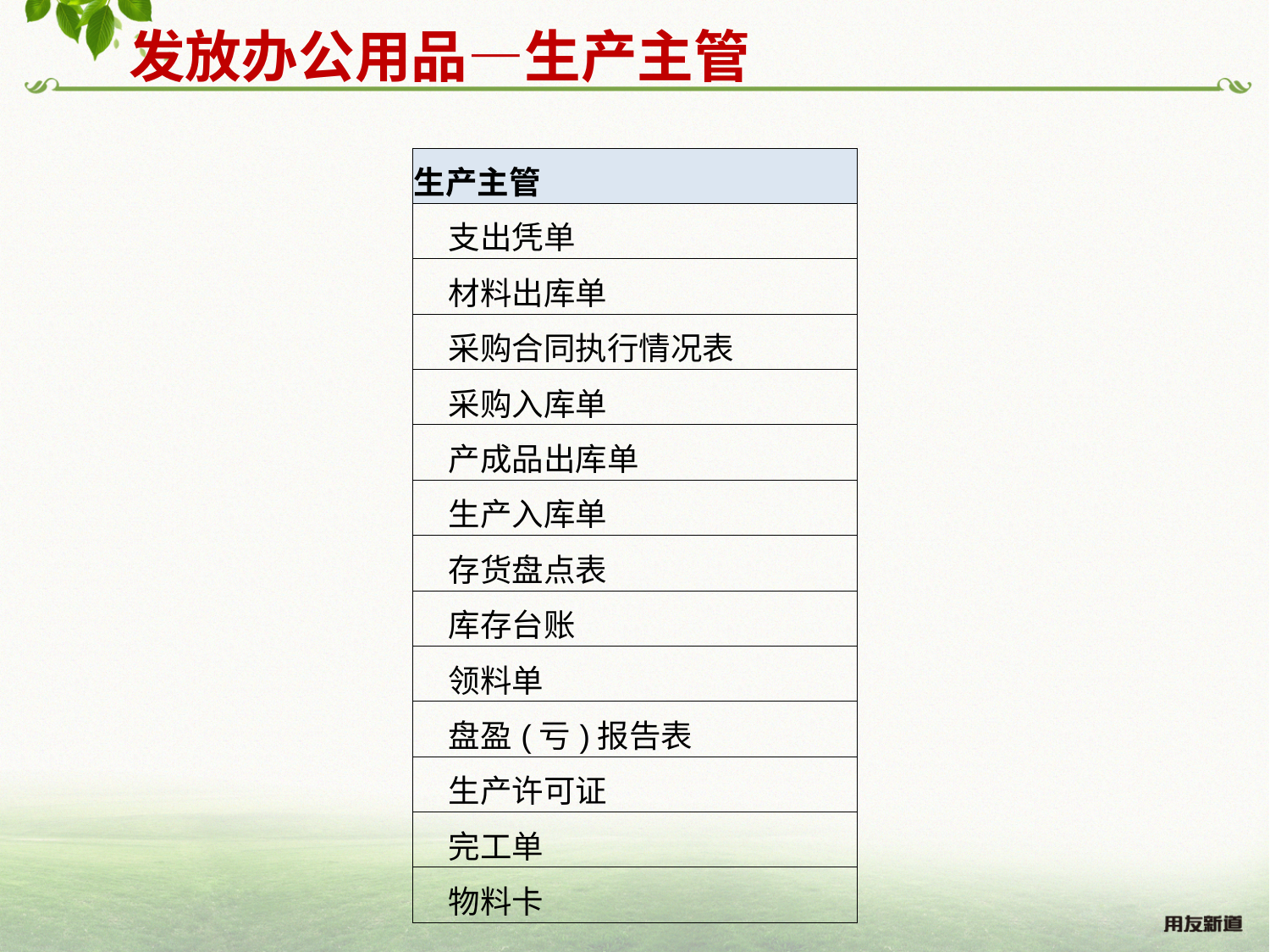

发放办公用品—生产主管
| 生产主管 |
| --- |
| 支出凭单 |
| 材料出库单 |
| 采购合同执行情况表 |
| 采购入库单 |
| 产成品出库单 |
| 生产入库单 |
| 存货盘点表 |
| 库存台账 |
| 领料单 |
| 盘盈(亏)报告表 |
| 生产许可证 |
| 完工单 |
| 物料卡 |